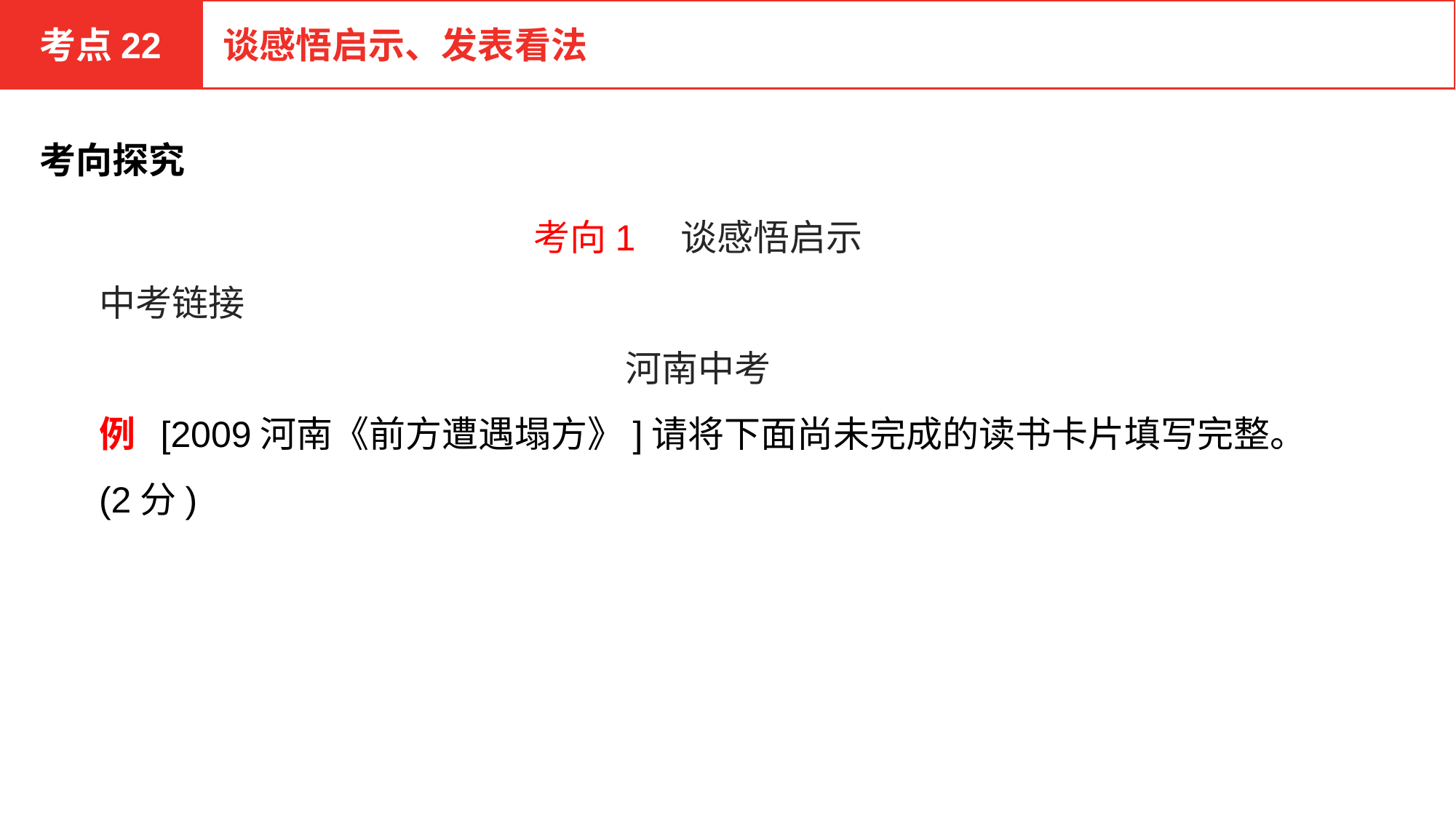

考点22
谈感悟启示、发表看法
考向探究
考向1　谈感悟启示
中考链接
河南中考
例  [2009河南《前方遭遇塌方》]请将下面尚未完成的读书卡片填写完整。(2分)